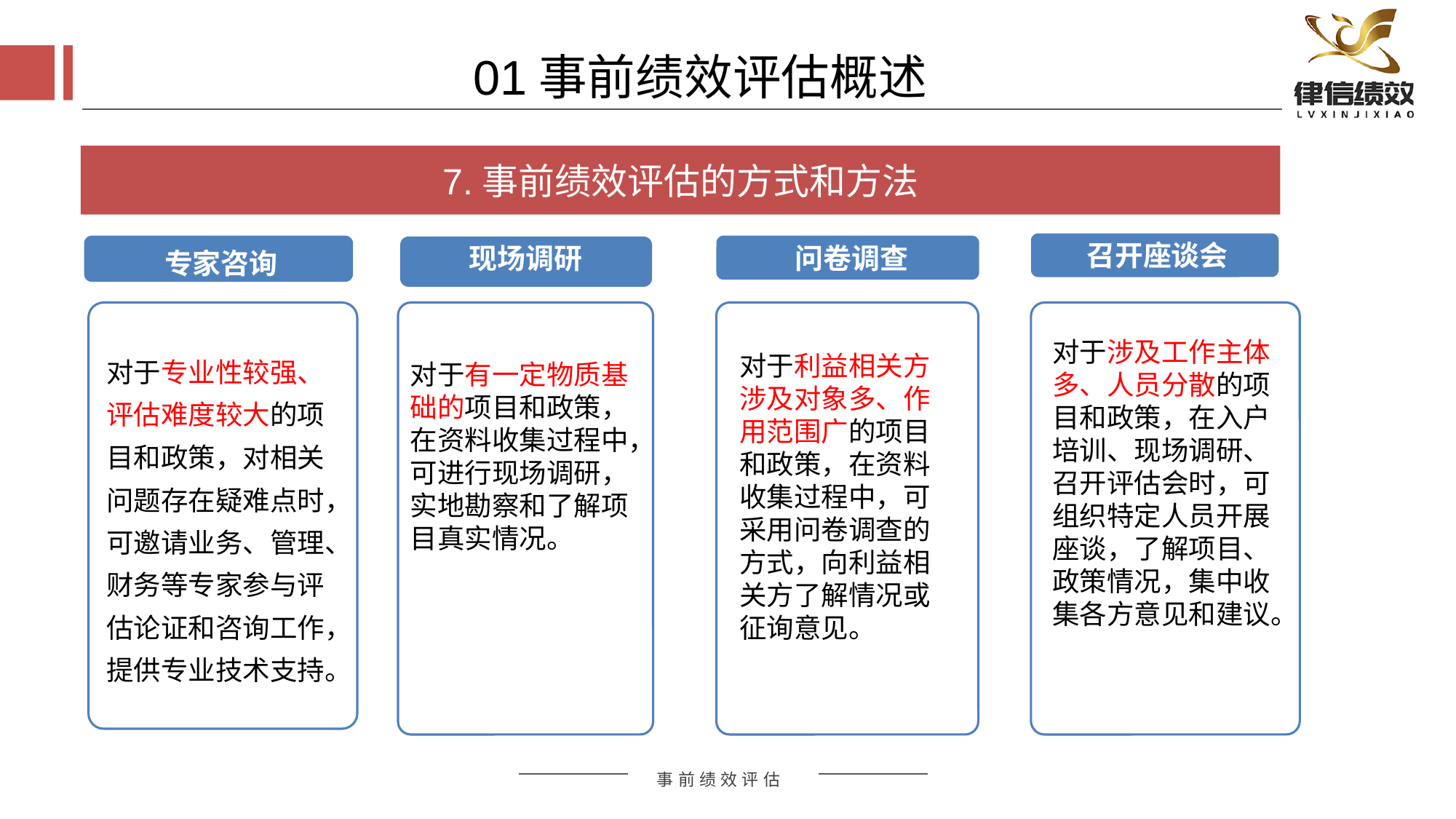

01事前绩效评估概述
7.事前绩效评估的方式和方法
召开座谈会

问卷调查

现场调研

专家咨询

对于涉及工作主体多、人员分散的项目和政策，在入户培训、现场调研、召开评估会时，可组织特定人员开展座谈，了解项目、政策情况，集中收集各方意见和建议。
对于专业性较强、评估难度较大的项目和政策，对相关问题存在疑难点时，可邀请业务、管理、财务等专家参与评估论证和咨询工作，提供专业技术支持。
对于利益相关方涉及对象多、作用范围广的项目和政策，在资料收集过程中，可采用问卷调查的方式，向利益相关方了解情况或征询意见。
对于有一定物质基础的项目和政策，在资料收集过程中，可进行现场调研，实地勘察和了解项目真实情况。